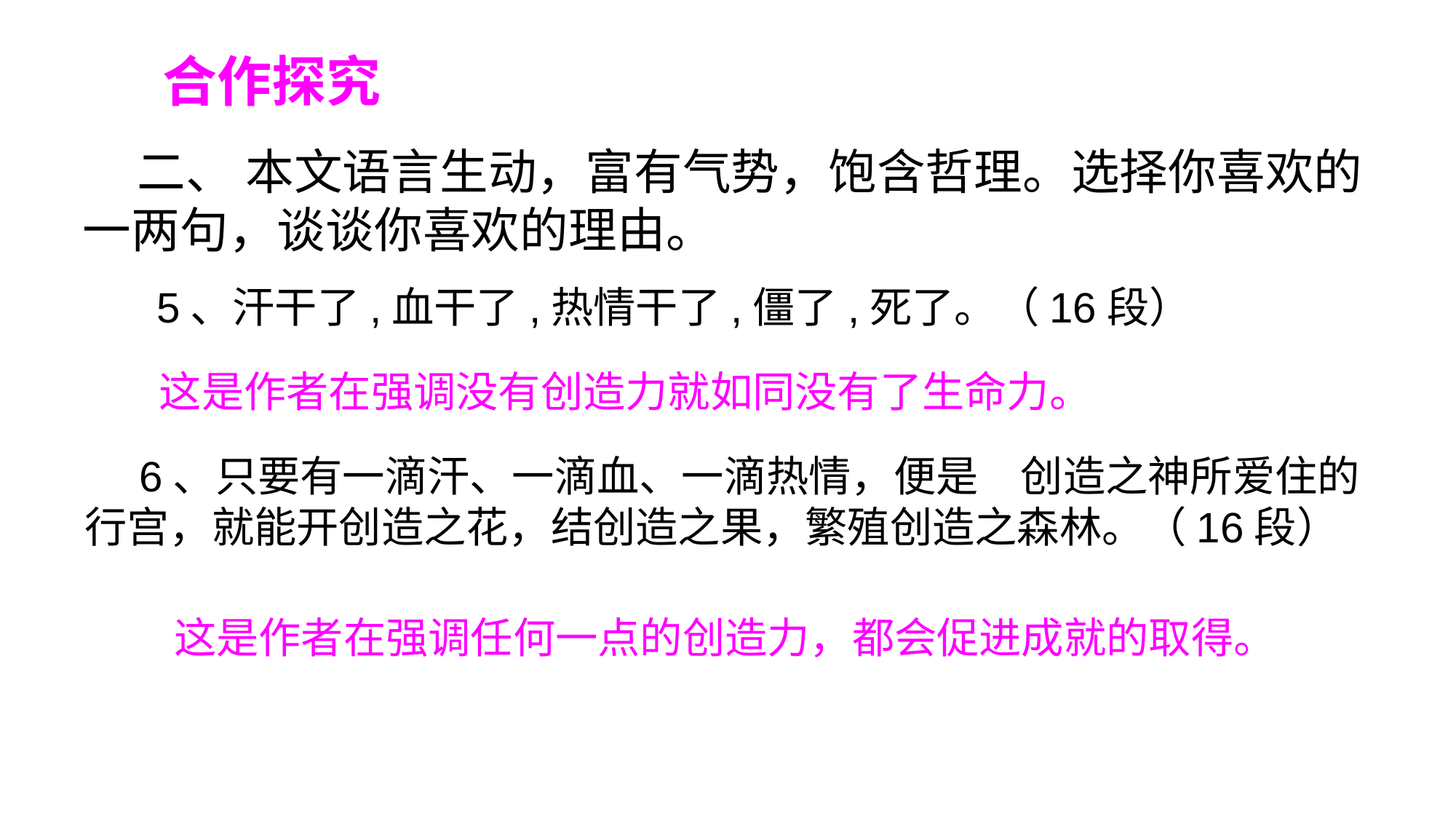

合作探究
二、 本文语言生动，富有气势，饱含哲理。选择你喜欢的一两句，谈谈你喜欢的理由。
5、汗干了,血干了,热情干了,僵了,死了。（16段）
       这是作者在强调没有创造力就如同没有了生命力。
6、只要有一滴汗、一滴血、一滴热情，便是　创造之神所爱住的行宫，就能开创造之花，结创造之果，繁殖创造之森林。（16段）
这是作者在强调任何一点的创造力，都会促进成就的取得。